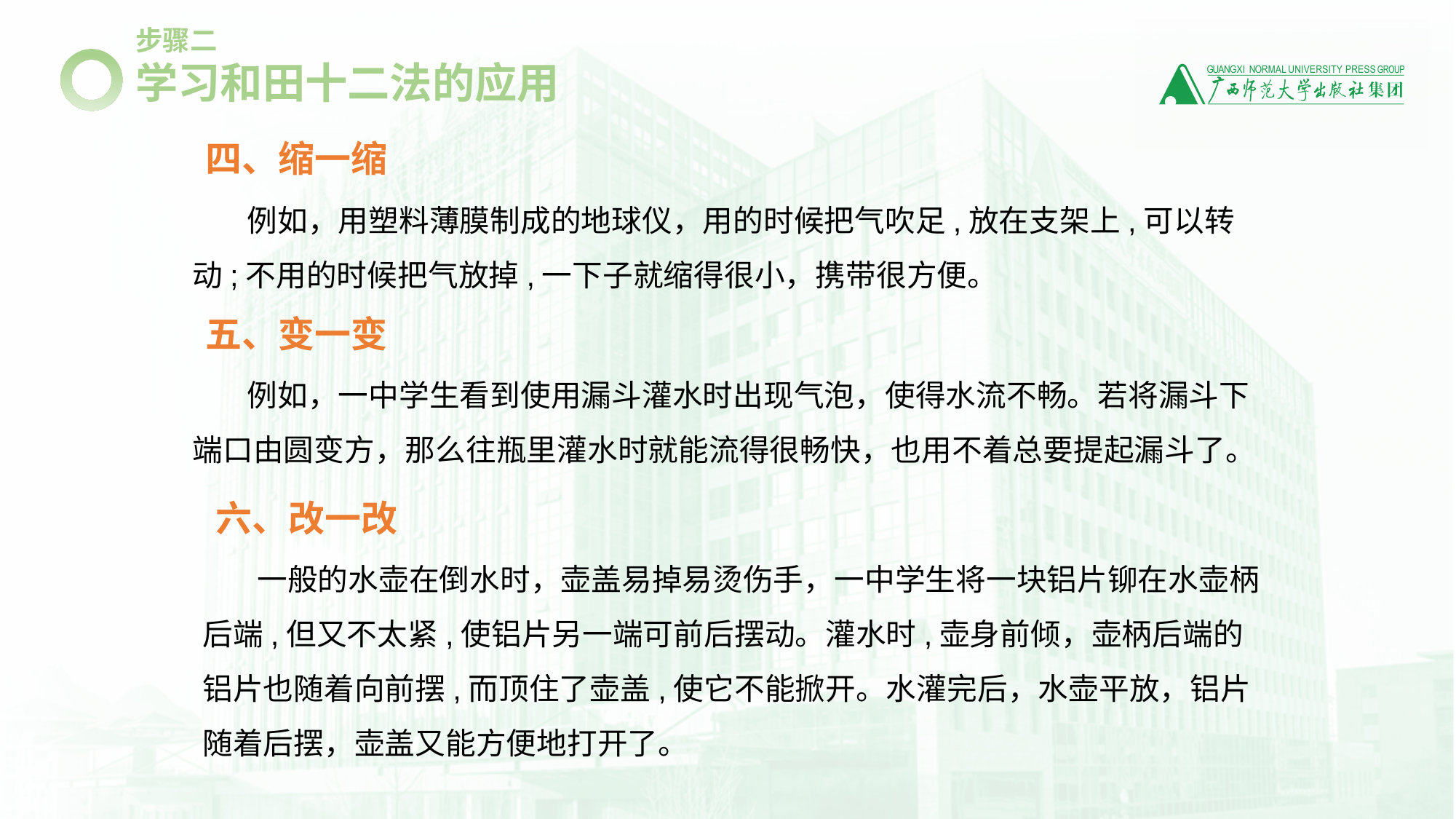

步骤二
学习和田十二法的应用

四、缩一缩

例如，用塑料薄膜制成的地球仪，用的时候把气吹足,放在支架上,可以转动;不用的时候把气放掉,一下子就缩得很小，携带很方便。
五、变一变

例如，一中学生看到使用漏斗灌水时出现气泡，使得水流不畅。若将漏斗下端口由圆变方，那么往瓶里灌水时就能流得很畅快，也用不着总要提起漏斗了。
六、改一改

一般的水壶在倒水时，壶盖易掉易烫伤手，一中学生将一块铝片铆在水壶柄后端,但又不太紧,使铝片另一端可前后摆动。灌水时,壶身前倾，壶柄后端的铝片也随着向前摆,而顶住了壶盖,使它不能掀开。水灌完后，水壶平放，铝片随着后摆，壶盖又能方便地打开了。